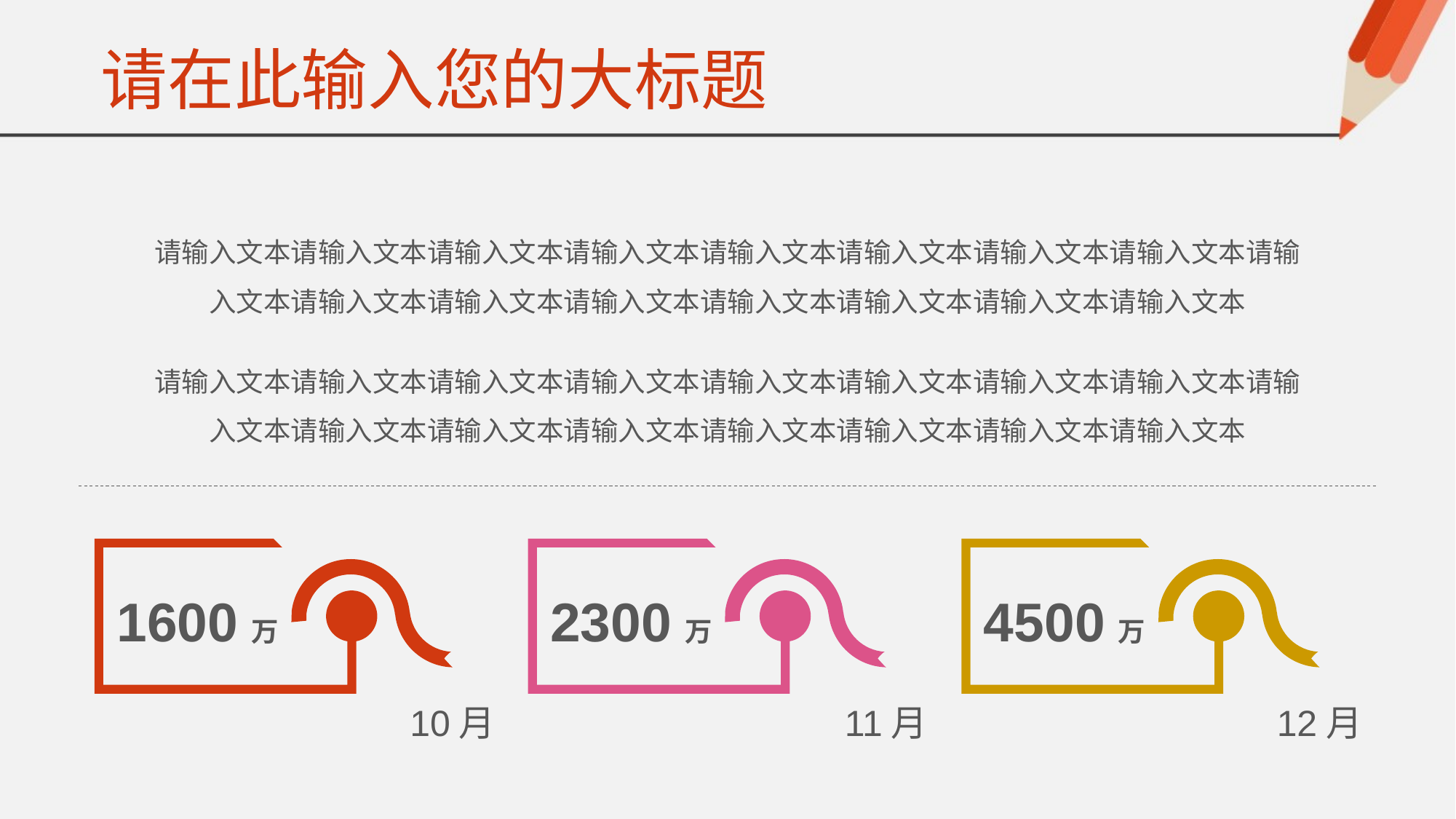

# 请在此输入您的大标题
请输入文本请输入文本请输入文本请输入文本请输入文本请输入文本请输入文本请输入文本请输入文本请输入文本请输入文本请输入文本请输入文本请输入文本请输入文本请输入文本
请输入文本请输入文本请输入文本请输入文本请输入文本请输入文本请输入文本请输入文本请输入文本请输入文本请输入文本请输入文本请输入文本请输入文本请输入文本请输入文本

1600万
2300万
4500万
10月
11月
12月